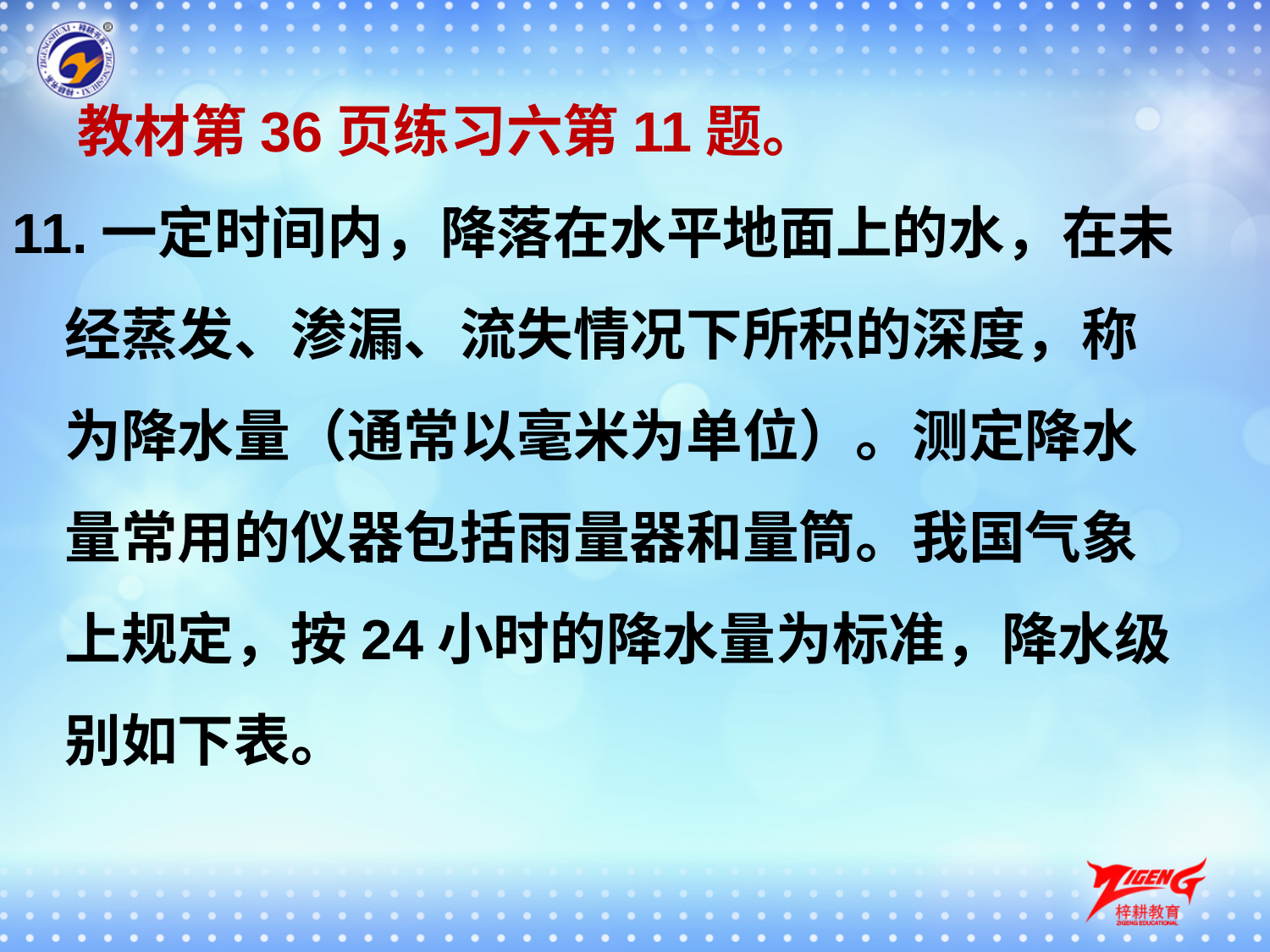

教材第36页练习六第11题。
11.一定时间内，降落在水平地面上的水，在未
   经蒸发、渗漏、流失情况下所积的深度，称
   为降水量（通常以毫米为单位）。测定降水
   量常用的仪器包括雨量器和量筒。我国气象
   上规定，按24小时的降水量为标准，降水级
   别如下表。